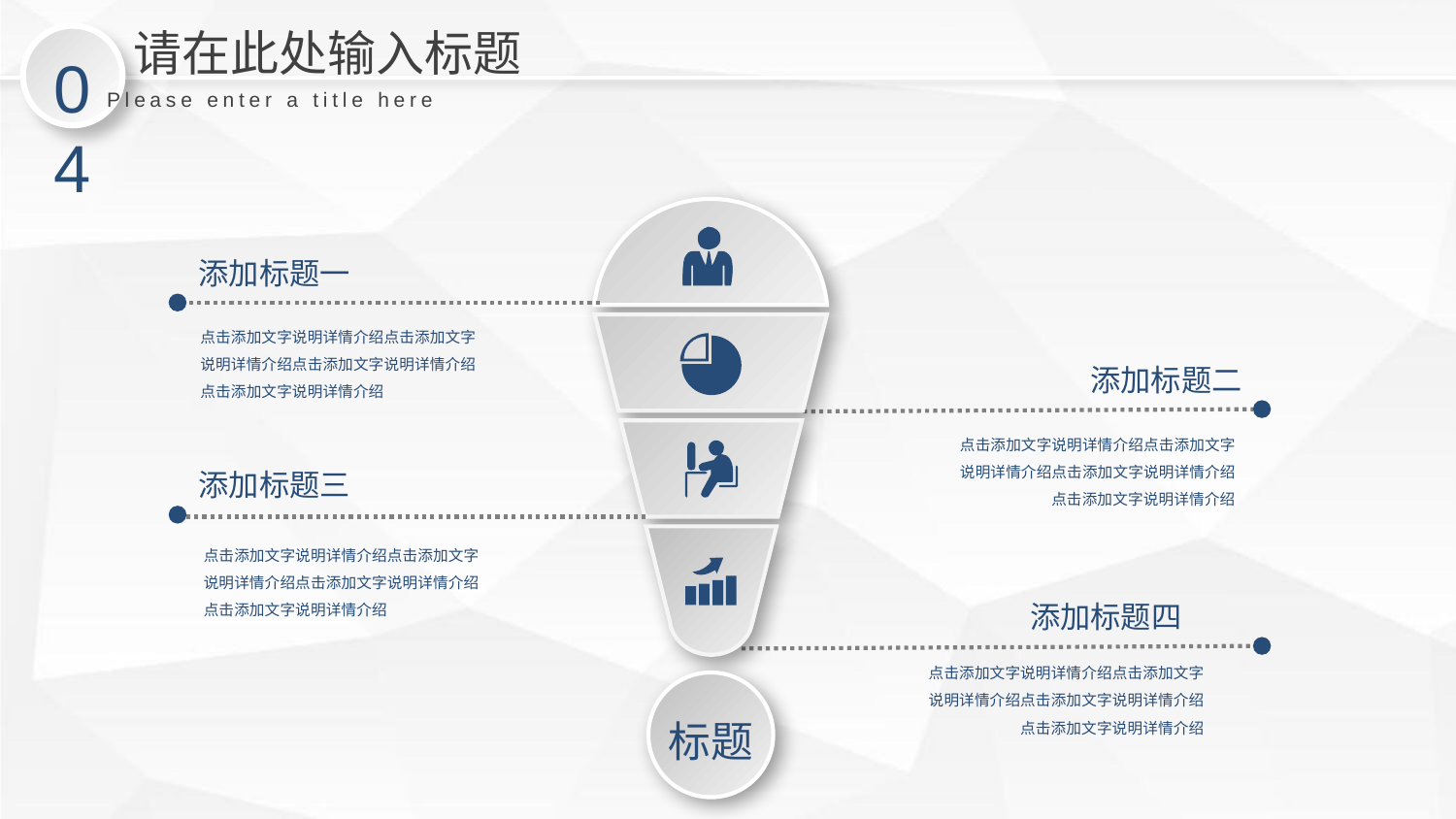

请在此处输入标题

04
Please enter a title here

添加标题一

点击添加文字说明详情介绍点击添加文字说明详情介绍点击添加文字说明详情介绍点击添加文字说明详情介绍

添加标题二

点击添加文字说明详情介绍点击添加文字说明详情介绍点击添加文字说明详情介绍点击添加文字说明详情介绍

添加标题三

点击添加文字说明详情介绍点击添加文字说明详情介绍点击添加文字说明详情介绍点击添加文字说明详情介绍

添加标题四

点击添加文字说明详情介绍点击添加文字说明详情介绍点击添加文字说明详情介绍点击添加文字说明详情介绍

标题